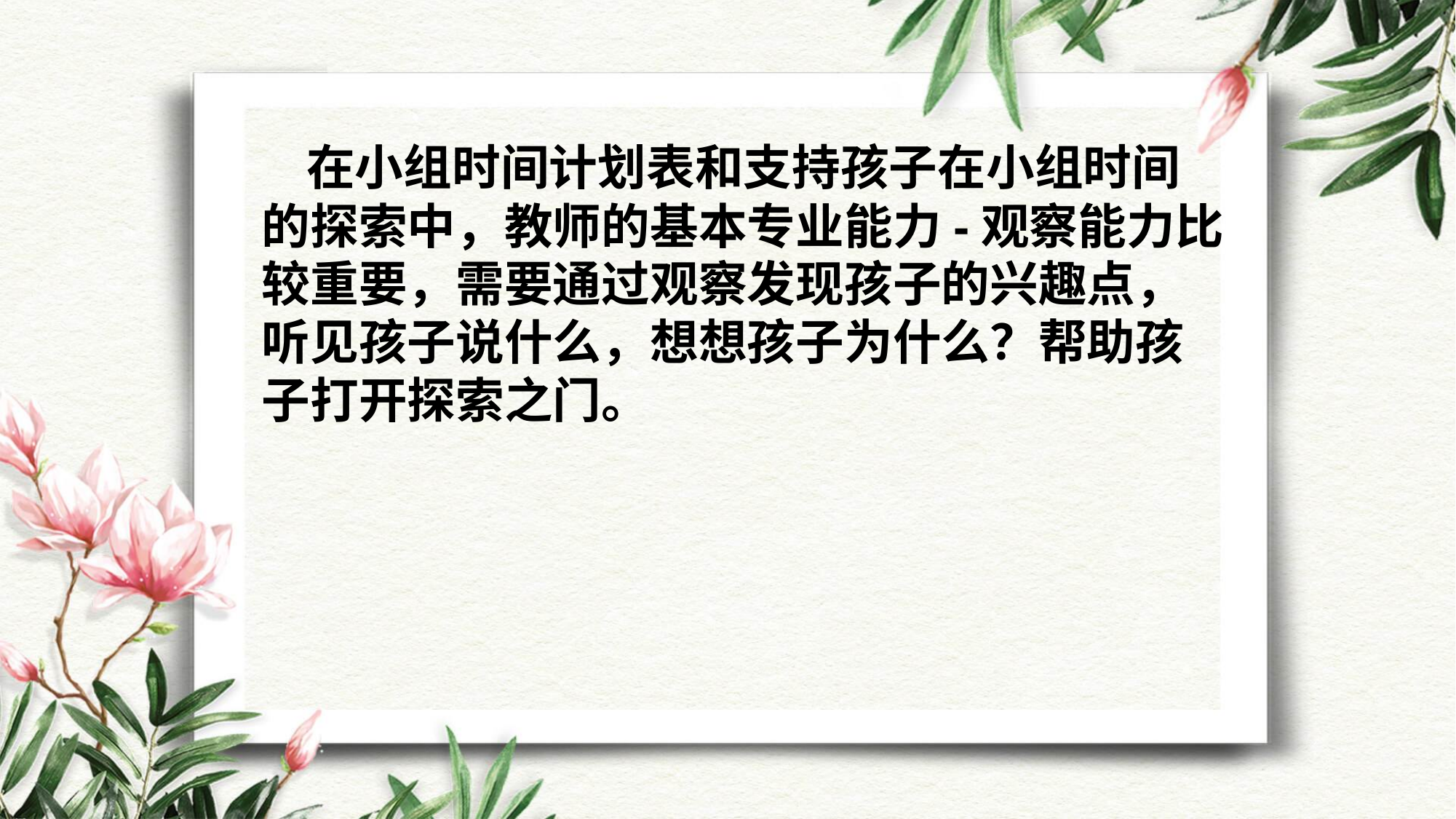

在小组时间计划表和支持孩子在小组时间的探索中，教师的基本专业能力-观察能力比较重要，需要通过观察发现孩子的兴趣点，听见孩子说什么，想想孩子为什么？帮助孩子打开探索之门。